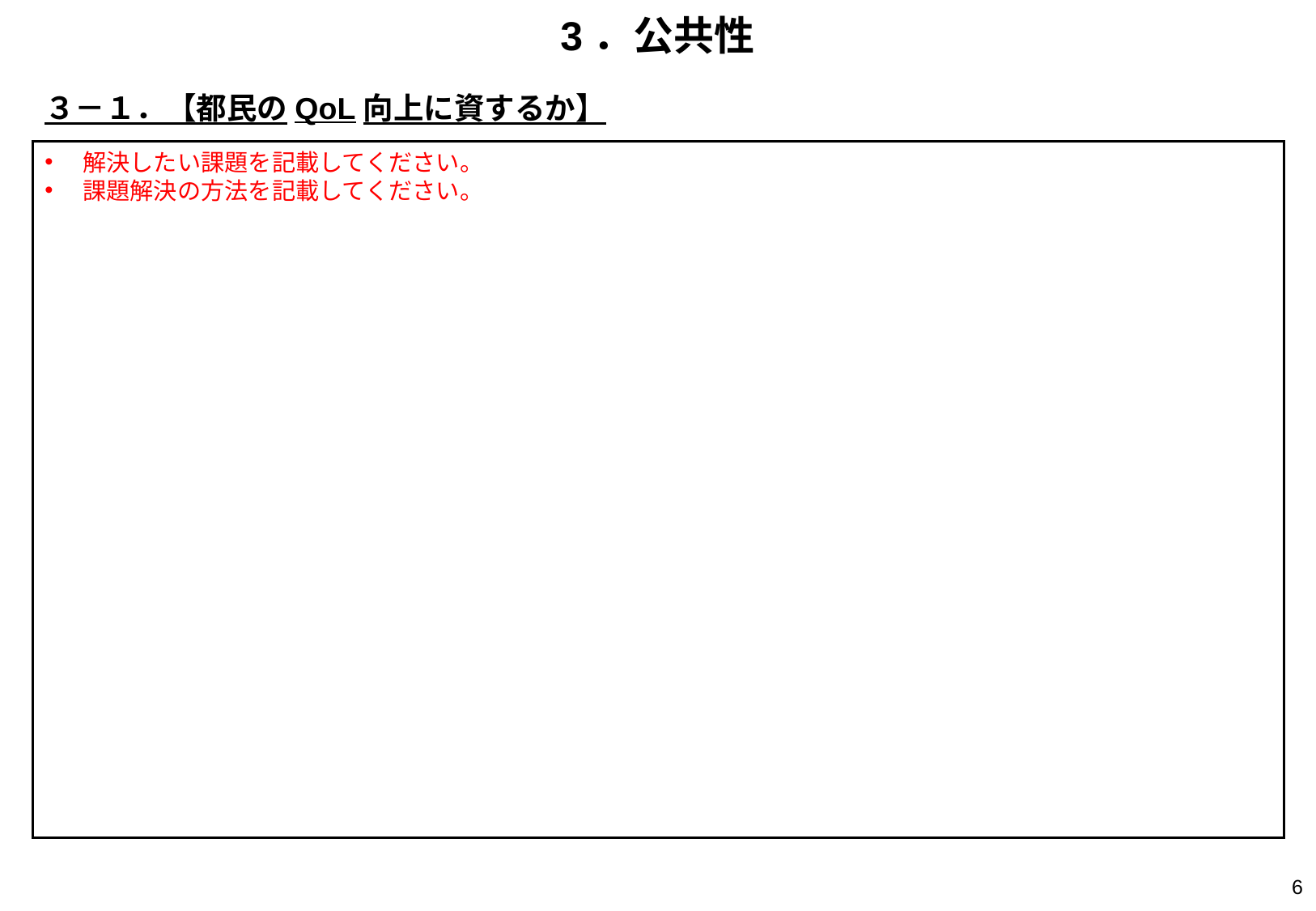

# 3．公共性
３－１．【都民のQoL向上に資するか】
解決したい課題を記載してください。
課題解決の方法を記載してください。

6